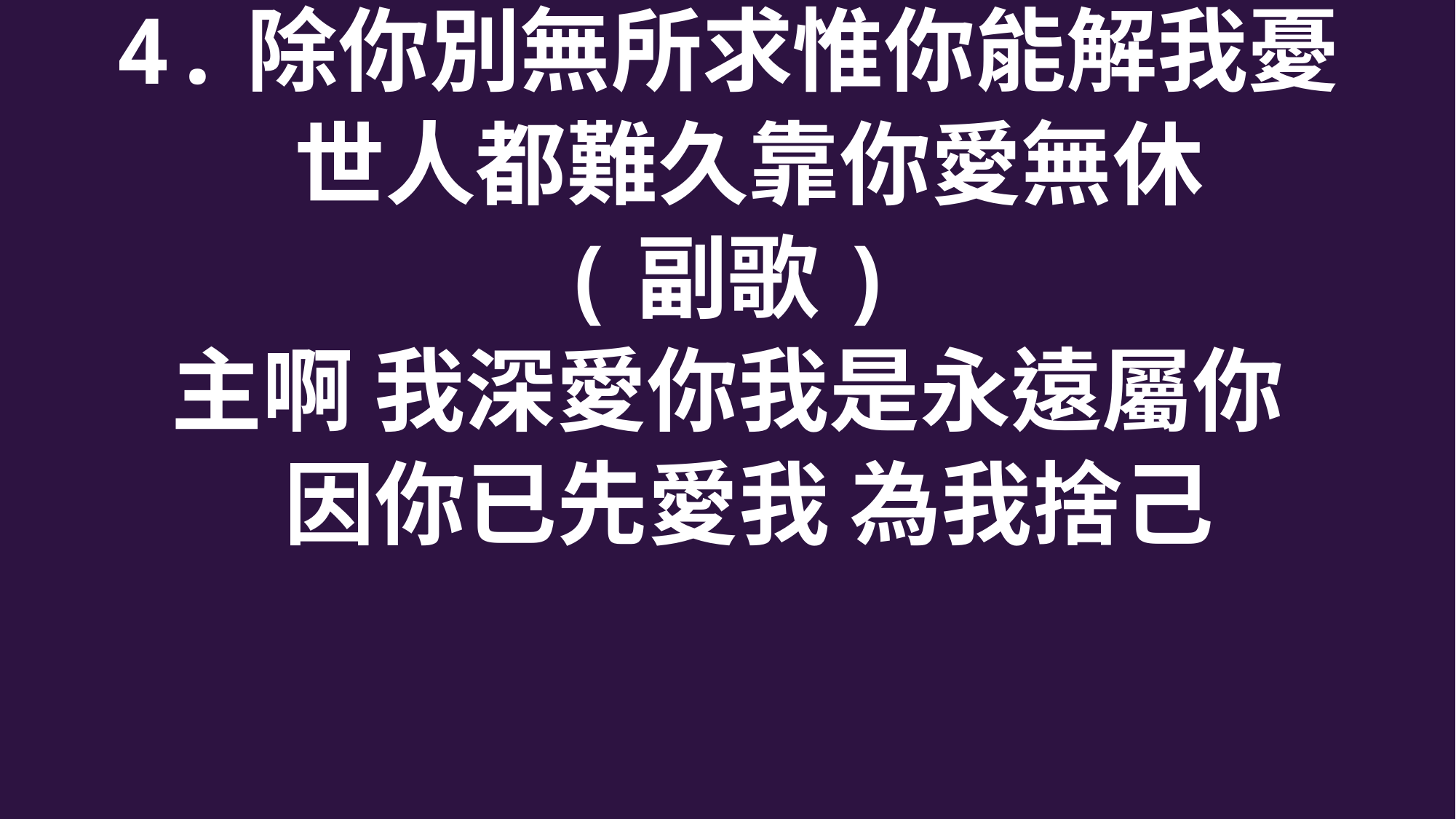

4.除你別無所求惟你能解我憂
 世人都難久靠你愛無休
(副歌)
主啊 我深愛你我是永遠屬你
 因你已先愛我 為我捨己